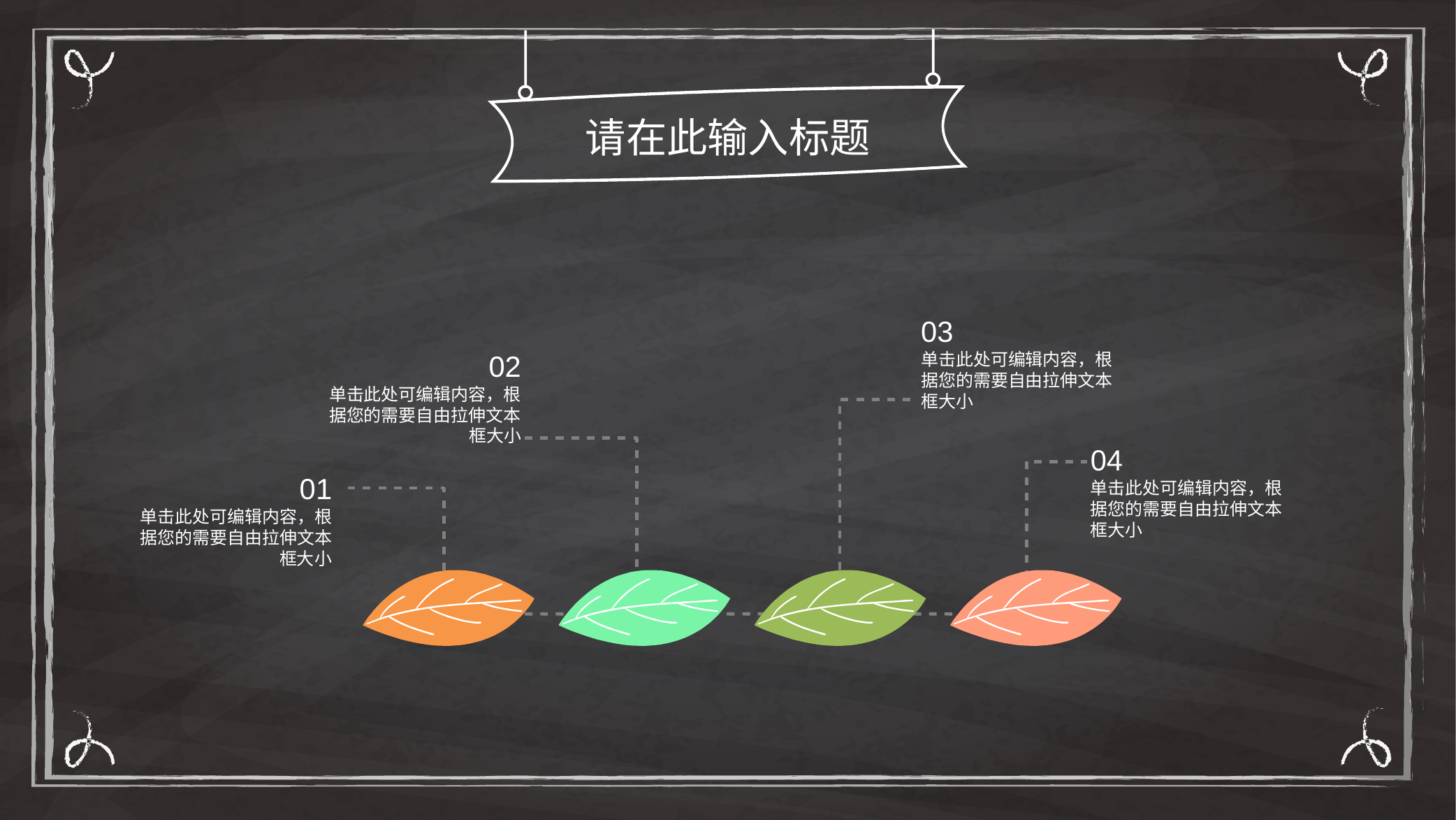

请在此输入标题
03
单击此处可编辑内容，根据您的需要自由拉伸文本框大小
02
单击此处可编辑内容，根据您的需要自由拉伸文本框大小

04
单击此处可编辑内容，根据您的需要自由拉伸文本框大小

01
单击此处可编辑内容，根据您的需要自由拉伸文本框大小